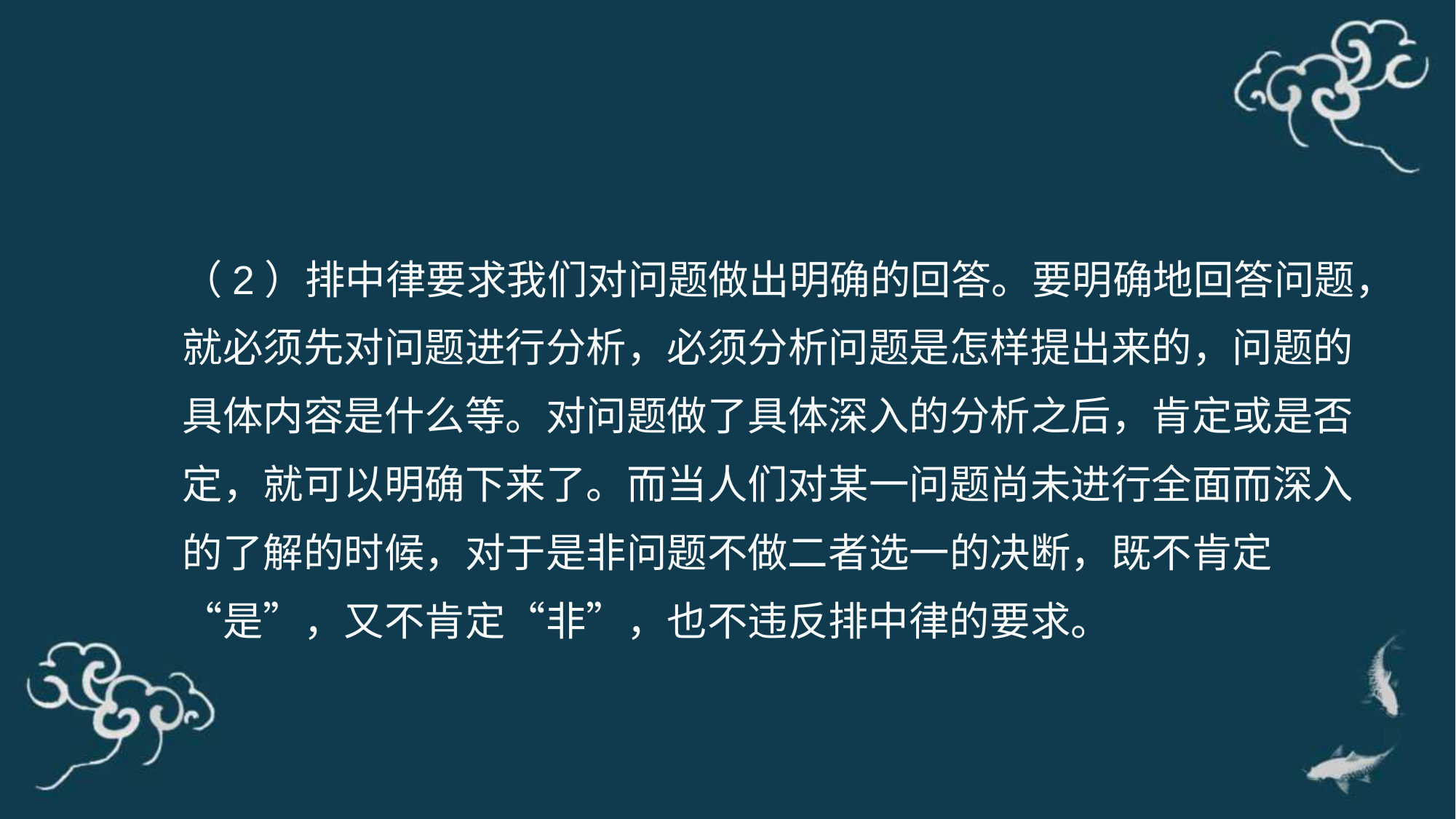

（2）排中律要求我们对问题做出明确的回答。要明确地回答问题，就必须先对问题进行分析，必须分析问题是怎样提出来的，问题的具体内容是什么等。对问题做了具体深入的分析之后，肯定或是否定，就可以明确下来了。而当人们对某一问题尚未进行全面而深入的了解的时候，对于是非问题不做二者选一的决断，既不肯定“是”，又不肯定“非”，也不违反排中律的要求。